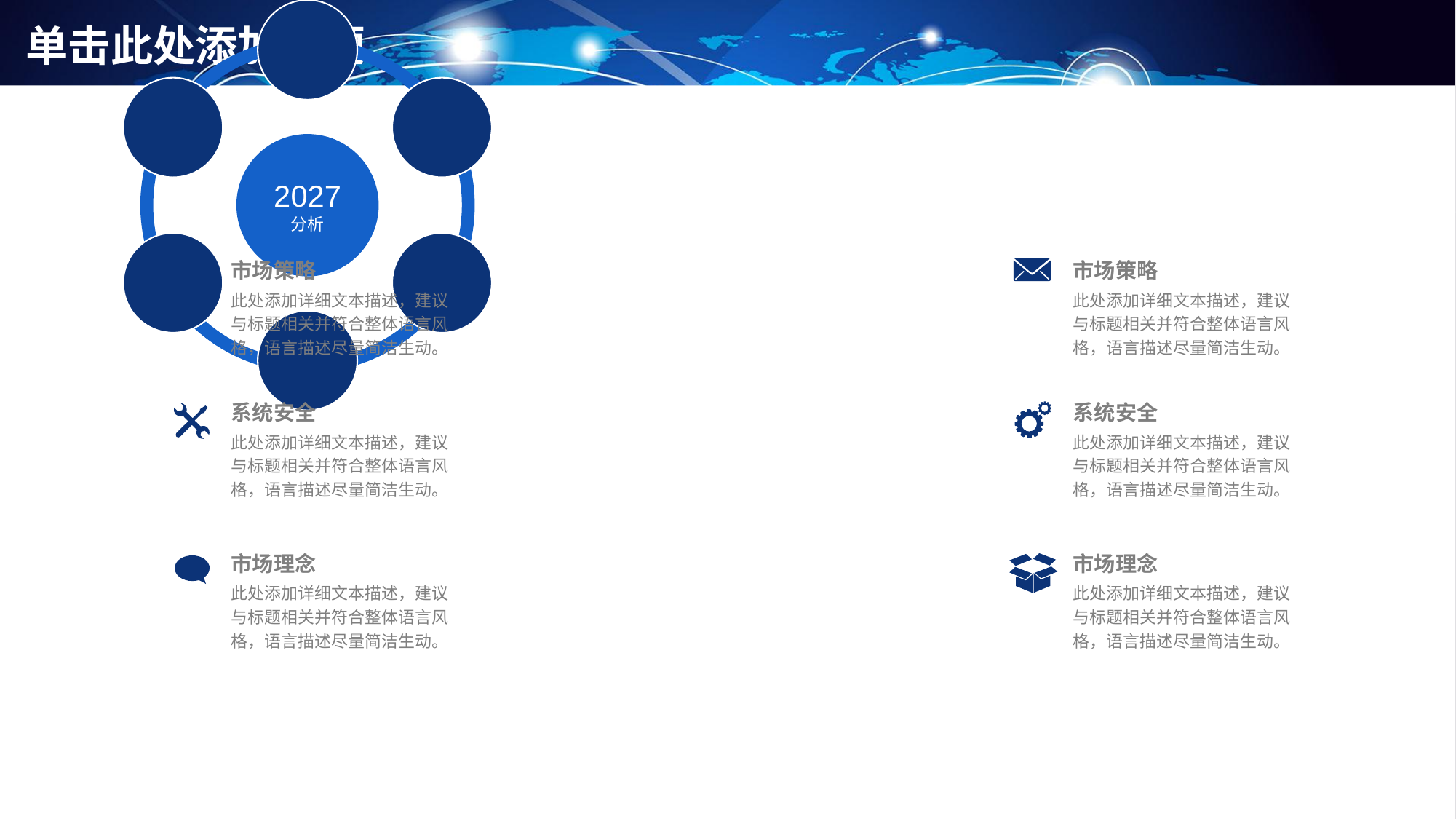

# 单击此处添加标题
2027
分析

市场策略
市场策略
此处添加详细文本描述，建议与标题相关并符合整体语言风格，语言描述尽量简洁生动。
此处添加详细文本描述，建议与标题相关并符合整体语言风格，语言描述尽量简洁生动。

系统安全
系统安全

此处添加详细文本描述，建议与标题相关并符合整体语言风格，语言描述尽量简洁生动。
此处添加详细文本描述，建议与标题相关并符合整体语言风格，语言描述尽量简洁生动。

市场理念

市场理念

此处添加详细文本描述，建议与标题相关并符合整体语言风格，语言描述尽量简洁生动。
此处添加详细文本描述，建议与标题相关并符合整体语言风格，语言描述尽量简洁生动。